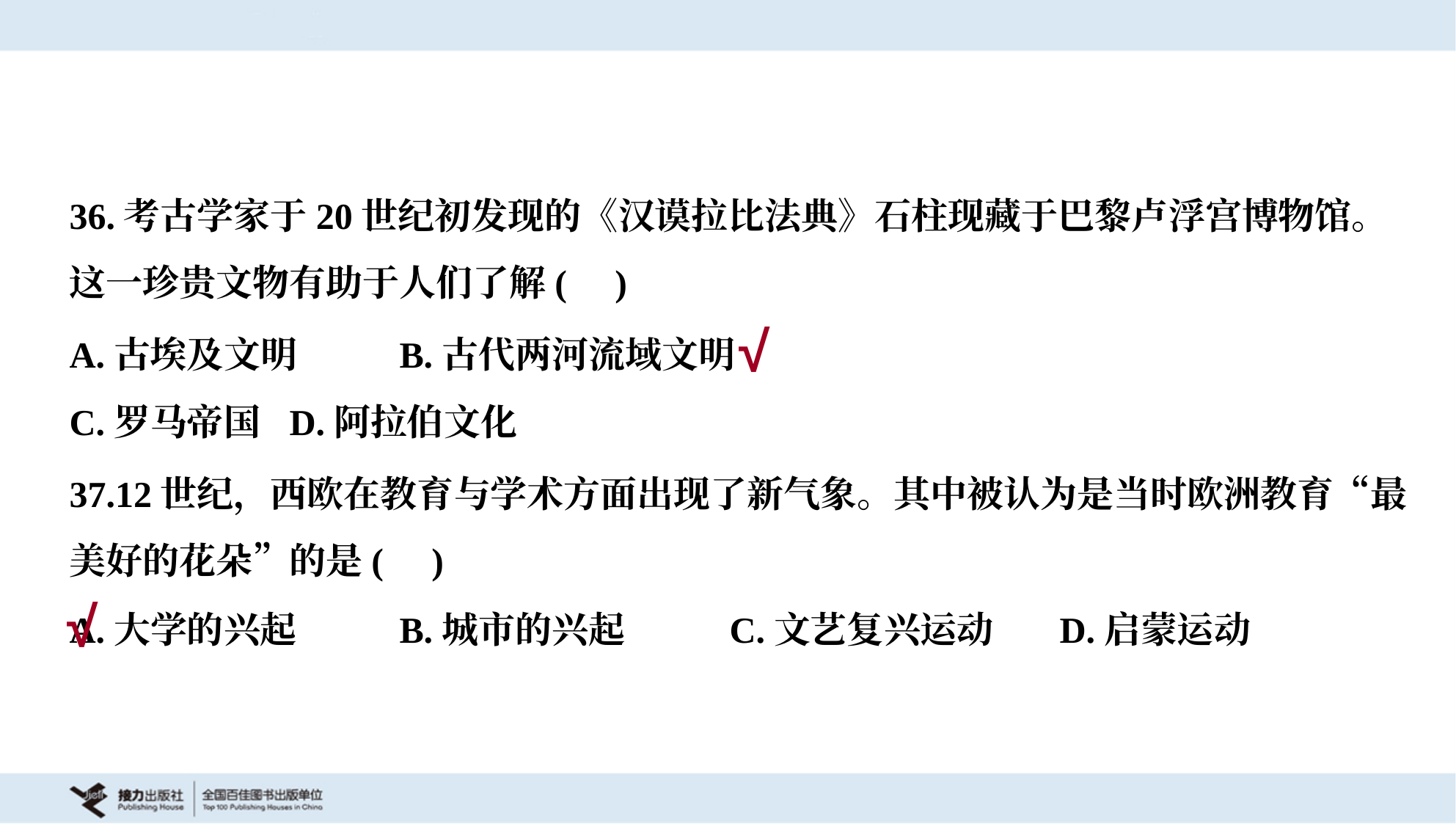

36.考古学家于20世纪初发现的《汉谟拉比法典》石柱现藏于巴黎卢浮宫博物馆。
这一珍贵文物有助于人们了解(     )
A.古埃及文明	B.古代两河流域文明
C.罗马帝国	D.阿拉伯文化
√
37.12世纪，西欧在教育与学术方面出现了新气象。其中被认为是当时欧洲教育“最
美好的花朵”的是(     )
A.大学的兴起	B.城市的兴起	C.文艺复兴运动	D.启蒙运动
√